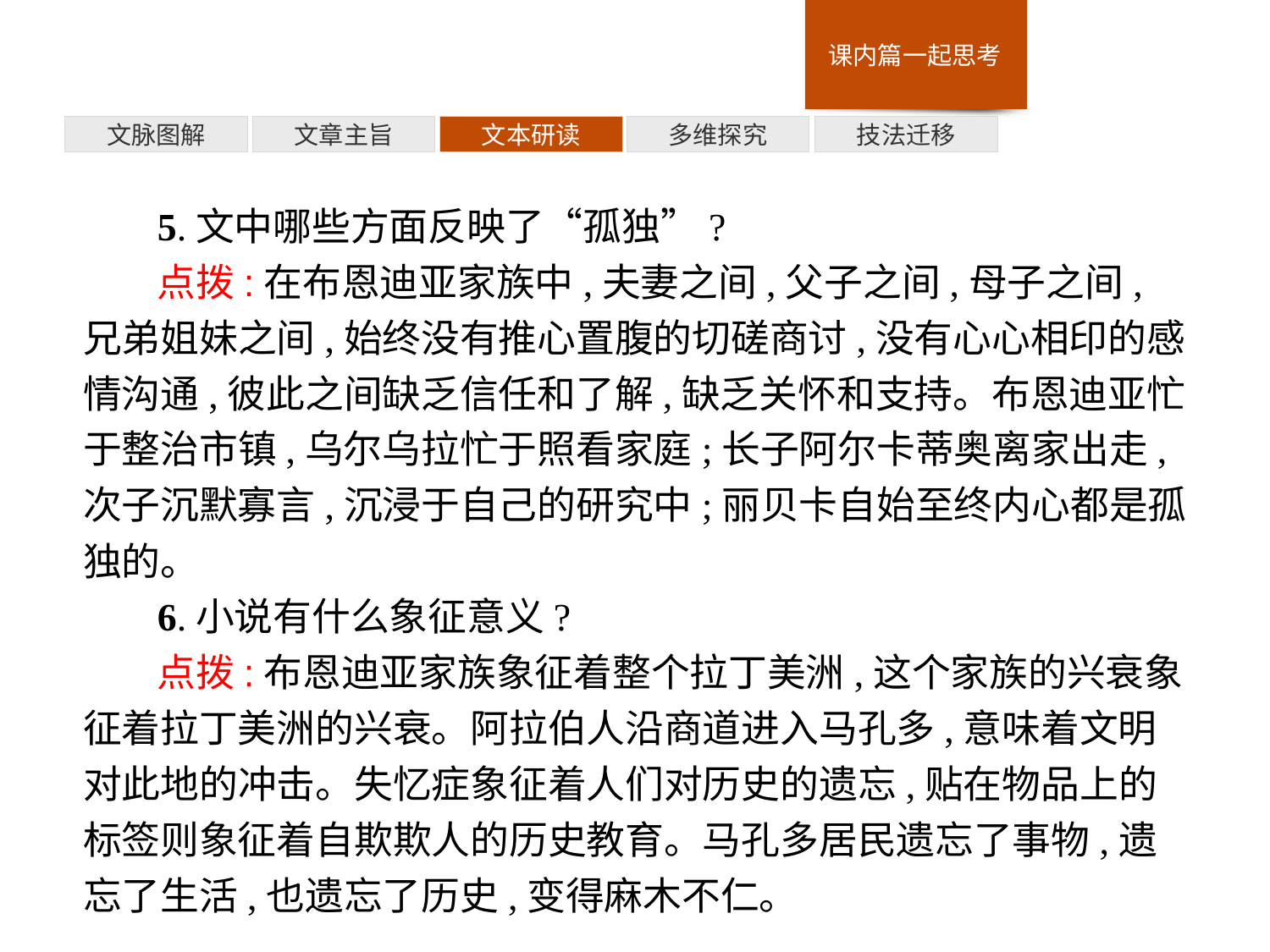

技法迁移
多维探究
文本研读
文章主旨
文脉图解
5.文中哪些方面反映了“孤独”?
点拨:在布恩迪亚家族中,夫妻之间,父子之间,母子之间,兄弟姐妹之间,始终没有推心置腹的切磋商讨,没有心心相印的感情沟通,彼此之间缺乏信任和了解,缺乏关怀和支持。布恩迪亚忙于整治市镇,乌尔乌拉忙于照看家庭;长子阿尔卡蒂奥离家出走,次子沉默寡言,沉浸于自己的研究中;丽贝卡自始至终内心都是孤独的。
6.小说有什么象征意义?
点拨:布恩迪亚家族象征着整个拉丁美洲,这个家族的兴衰象征着拉丁美洲的兴衰。阿拉伯人沿商道进入马孔多,意味着文明对此地的冲击。失忆症象征着人们对历史的遗忘,贴在物品上的标签则象征着自欺欺人的历史教育。马孔多居民遗忘了事物,遗忘了生活,也遗忘了历史,变得麻木不仁。